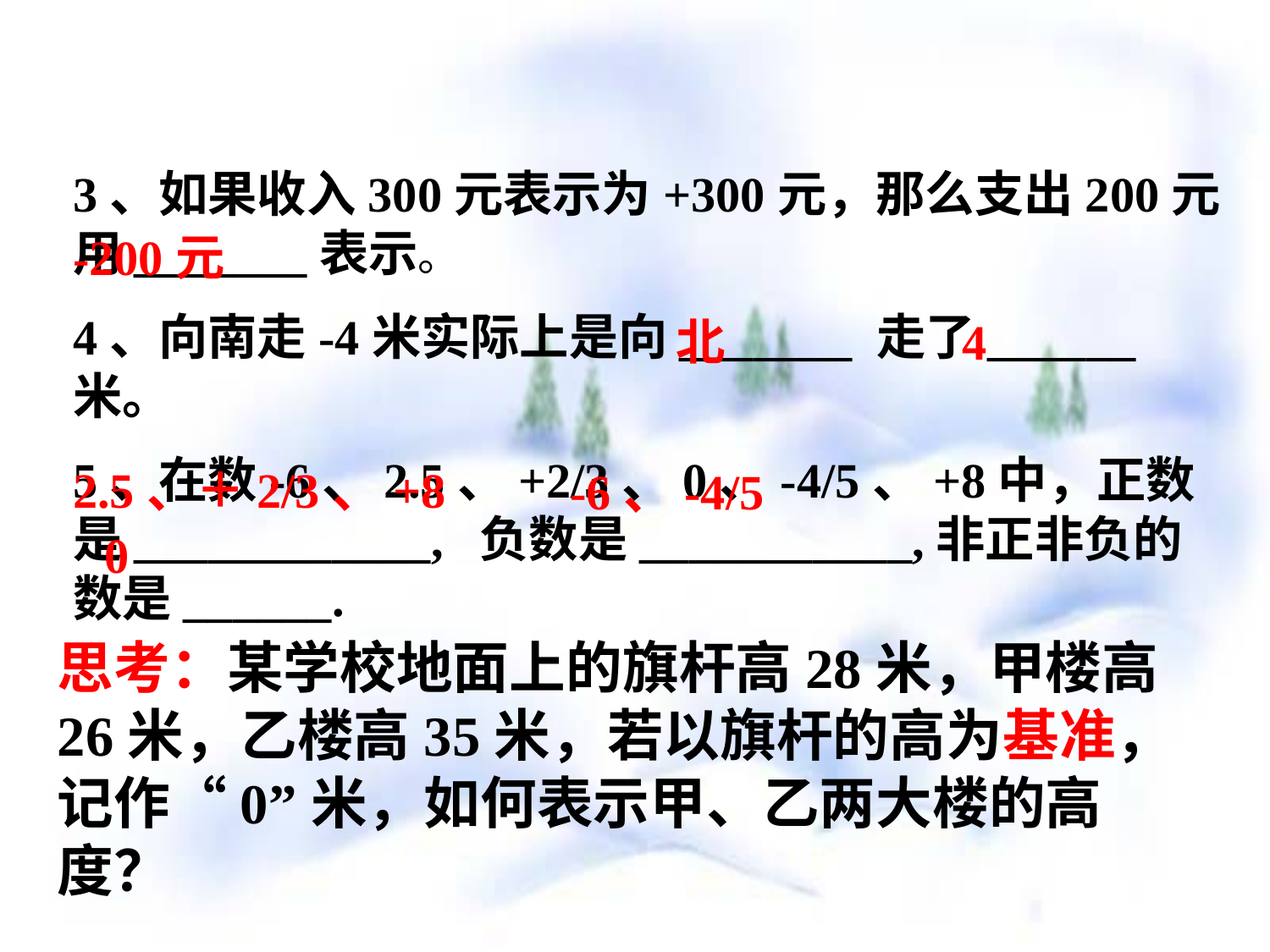

3、如果收入300元表示为+300元，那么支出200元用_______表示。
4、向南走-4米实际上是向_______ 走了______米。
5、在数-6、2.5、+2/3、0、-4/5、+8中，正数是____________,  负数是___________,非正非负的数是______.

-200元
北
4
2.5、＋2/3、+8
-6、-4/5
0
思考：某学校地面上的旗杆高28米，甲楼高26米，乙楼高35米，若以旗杆的高为基准，记作“0”米，如何表示甲、乙两大楼的高度？